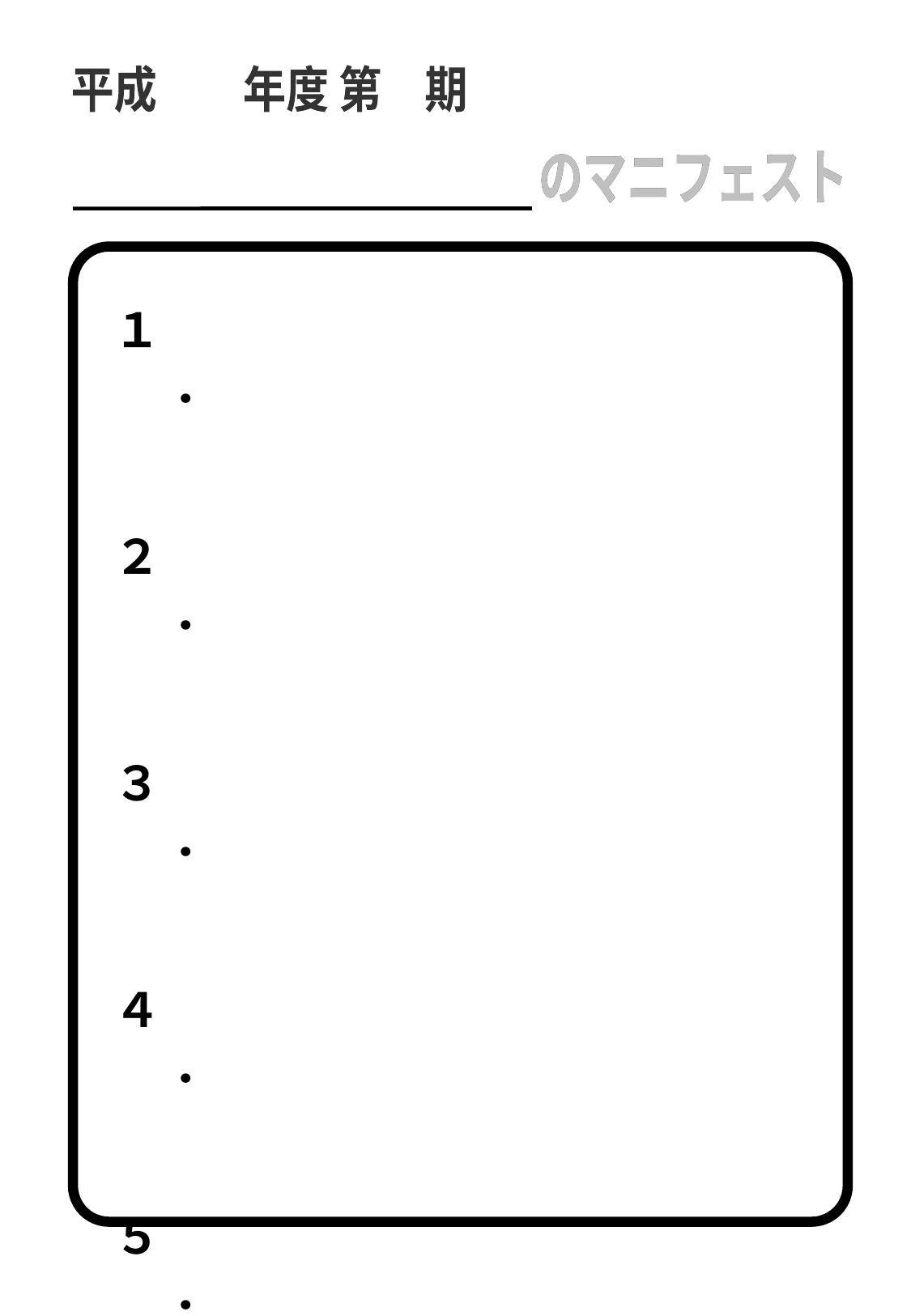

平成　　年度 第　期
のマニフェスト
のマニフェスト

１．

２．

３．

４．

５．